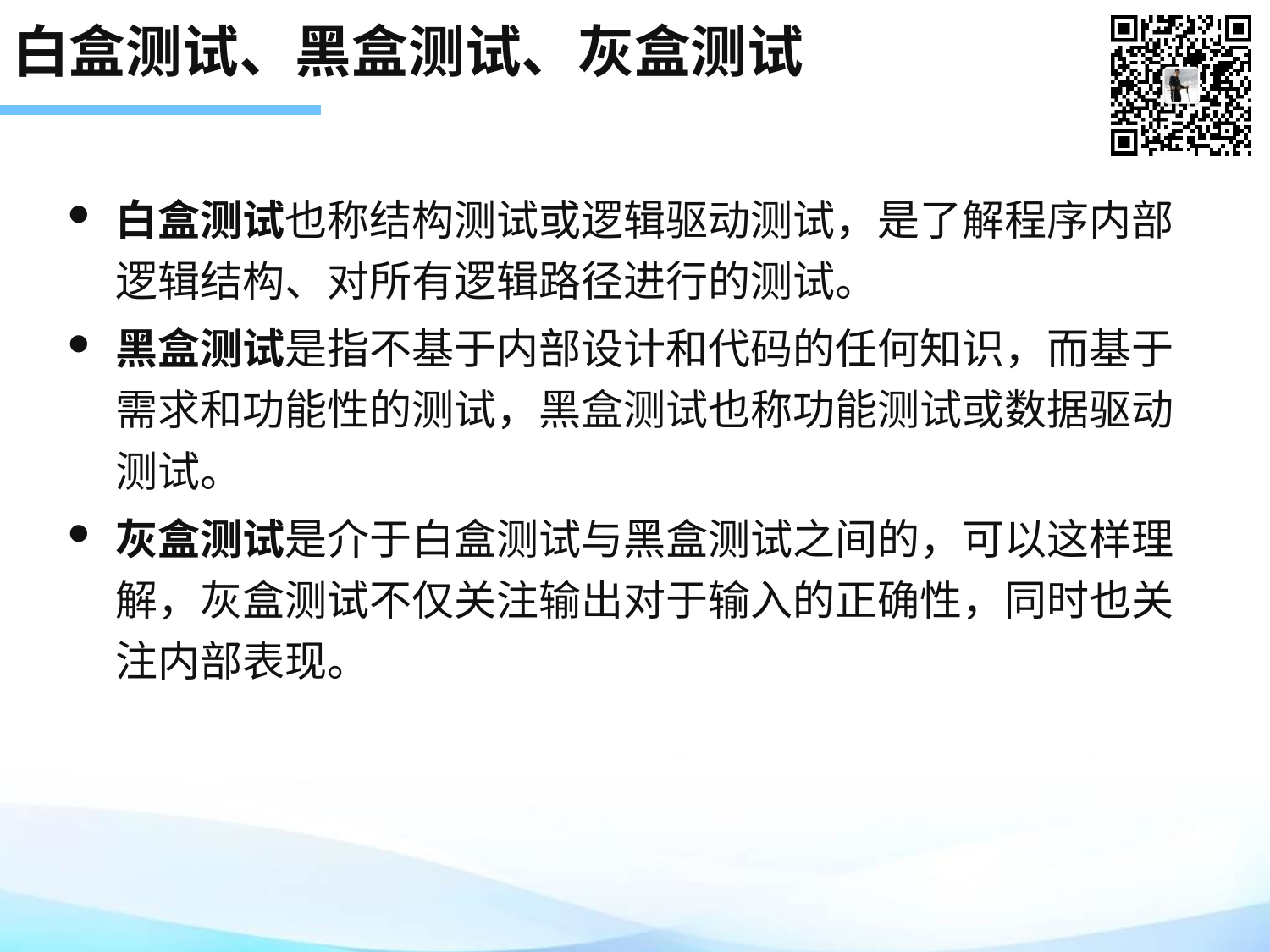

# 白盒测试、黑盒测试、灰盒测试
白盒测试也称结构测试或逻辑驱动测试，是了解程序内部逻辑结构、对所有逻辑路径进行的测试。
黑盒测试是指不基于内部设计和代码的任何知识，而基于需求和功能性的测试，黑盒测试也称功能测试或数据驱动测试。
灰盒测试是介于白盒测试与黑盒测试之间的，可以这样理解，灰盒测试不仅关注输出对于输入的正确性，同时也关注内部表现。